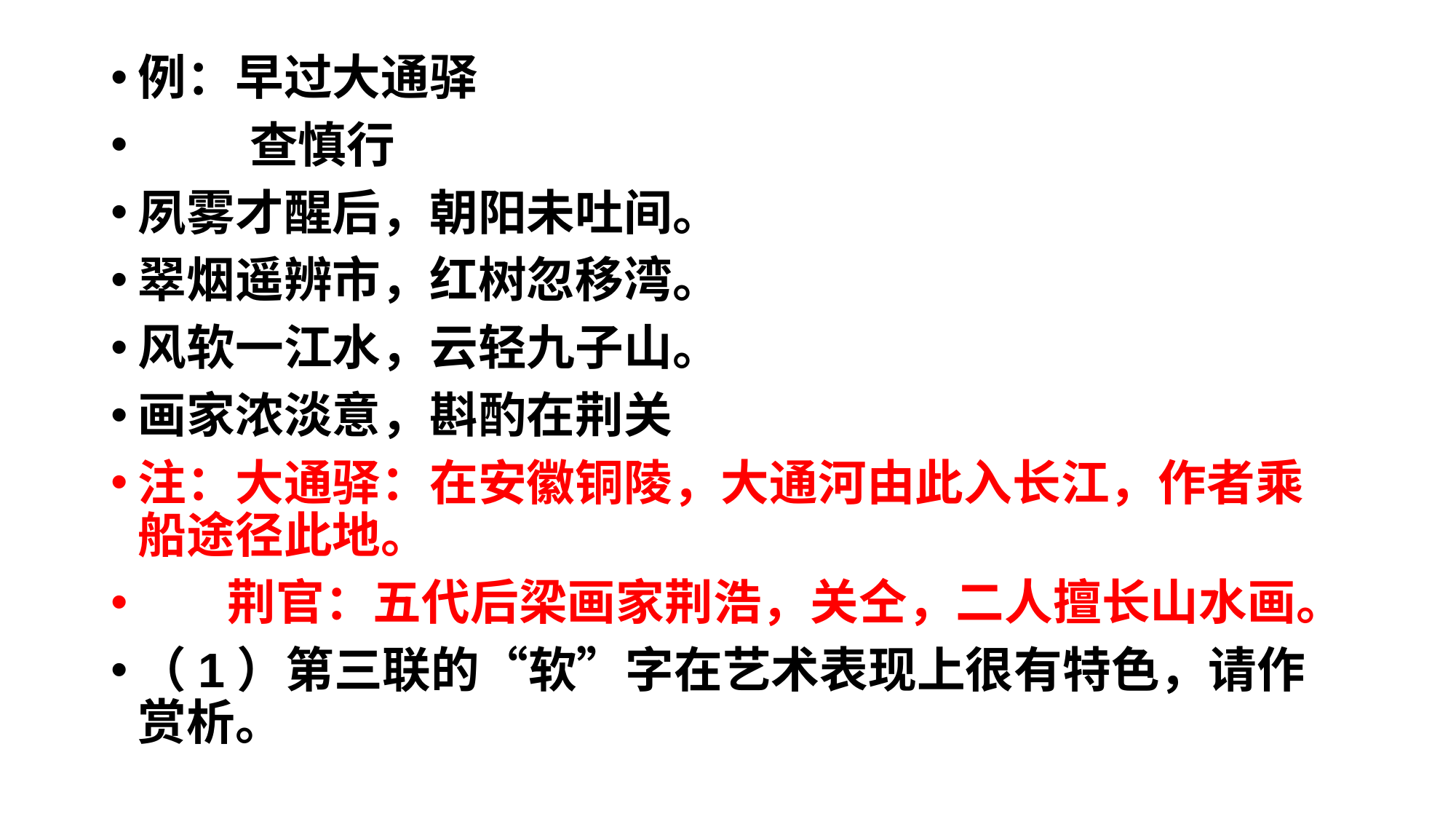

例：早过大通驿
         查慎行
夙雾才醒后，朝阳未吐间。
翠烟遥辨市，红树忽移湾。
风软一江水，云轻九子山。
画家浓淡意，斟酌在荆关
注：大通驿：在安徽铜陵，大通河由此入长江，作者乘船途径此地。
       荆官：五代后梁画家荆浩，关仝，二人擅长山水画。
（1）第三联的“软”字在艺术表现上很有特色，请作赏析。